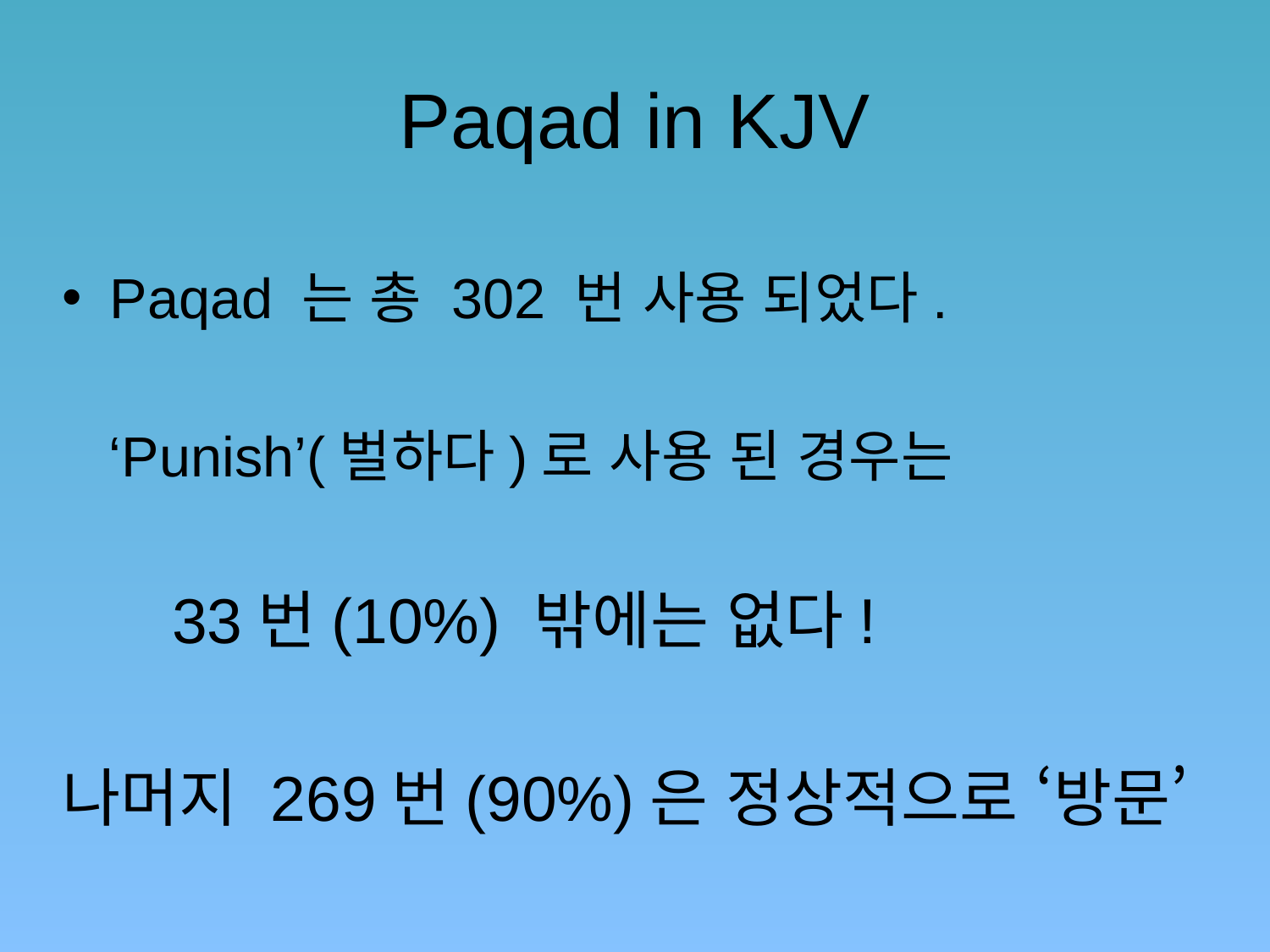

# Paqad in KJV
Paqad 는 총 302 번 사용 되었다.

   ‘Punish’(벌하다)로 사용 된 경우는

       33번(10%) 밖에는 없다!

나머지 269번(90%)은 정상적으로 ‘방문’